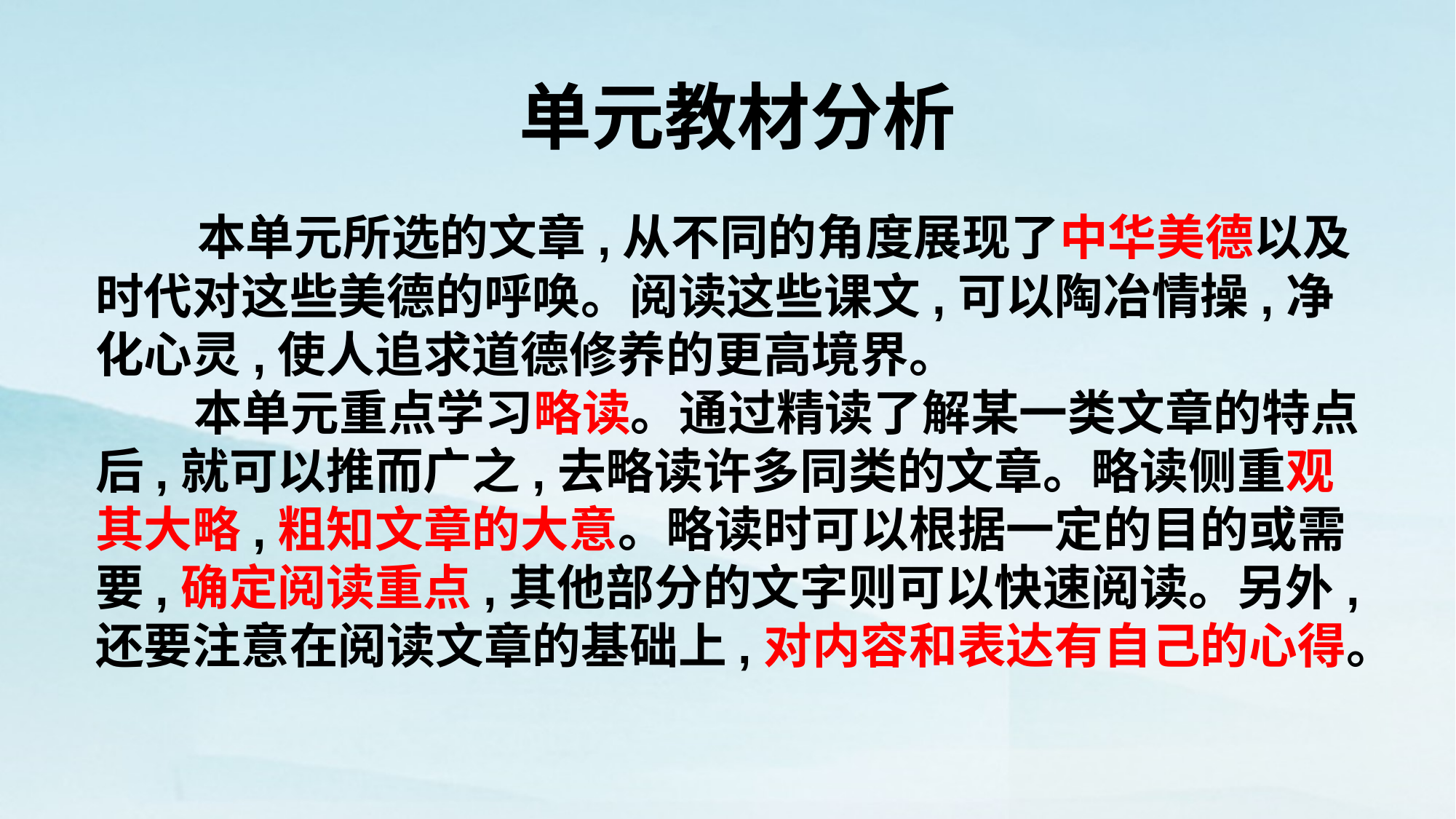

单元教材分析
  本单元所选的文章,从不同的角度展现了中华美德以及时代对这些美德的呼唤。阅读这些课文,可以陶冶情操,净化心灵,使人追求道德修养的更高境界。
  本单元重点学习略读。通过精读了解某一类文章的特点后,就可以推而广之,去略读许多同类的文章。略读侧重观其大略,粗知文章的大意。略读时可以根据一定的目的或需要,确定阅读重点,其他部分的文字则可以快速阅读。另外,还要注意在阅读文章的基础上,对内容和表达有自己的心得。